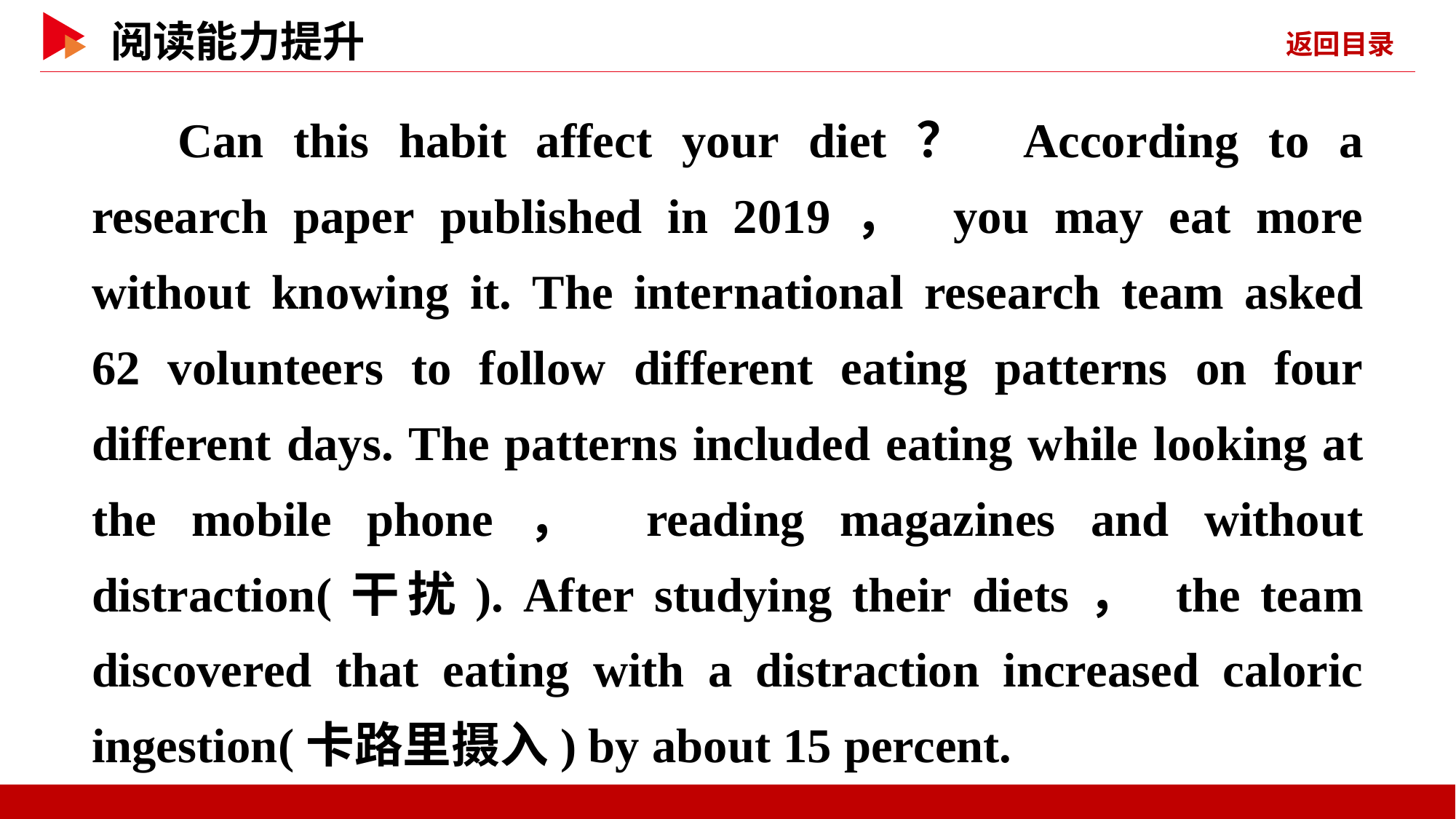

Can this habit affect your diet？ According to a research paper published in 2019， you may eat more without knowing it. The international research team asked 62 volunteers to follow different eating patterns on four different days. The patterns included eating while looking at the mobile phone， reading magazines and without distraction(干扰). After studying their diets， the team discovered that eating with a distraction increased caloric ingestion(卡路里摄入) by about 15 percent.